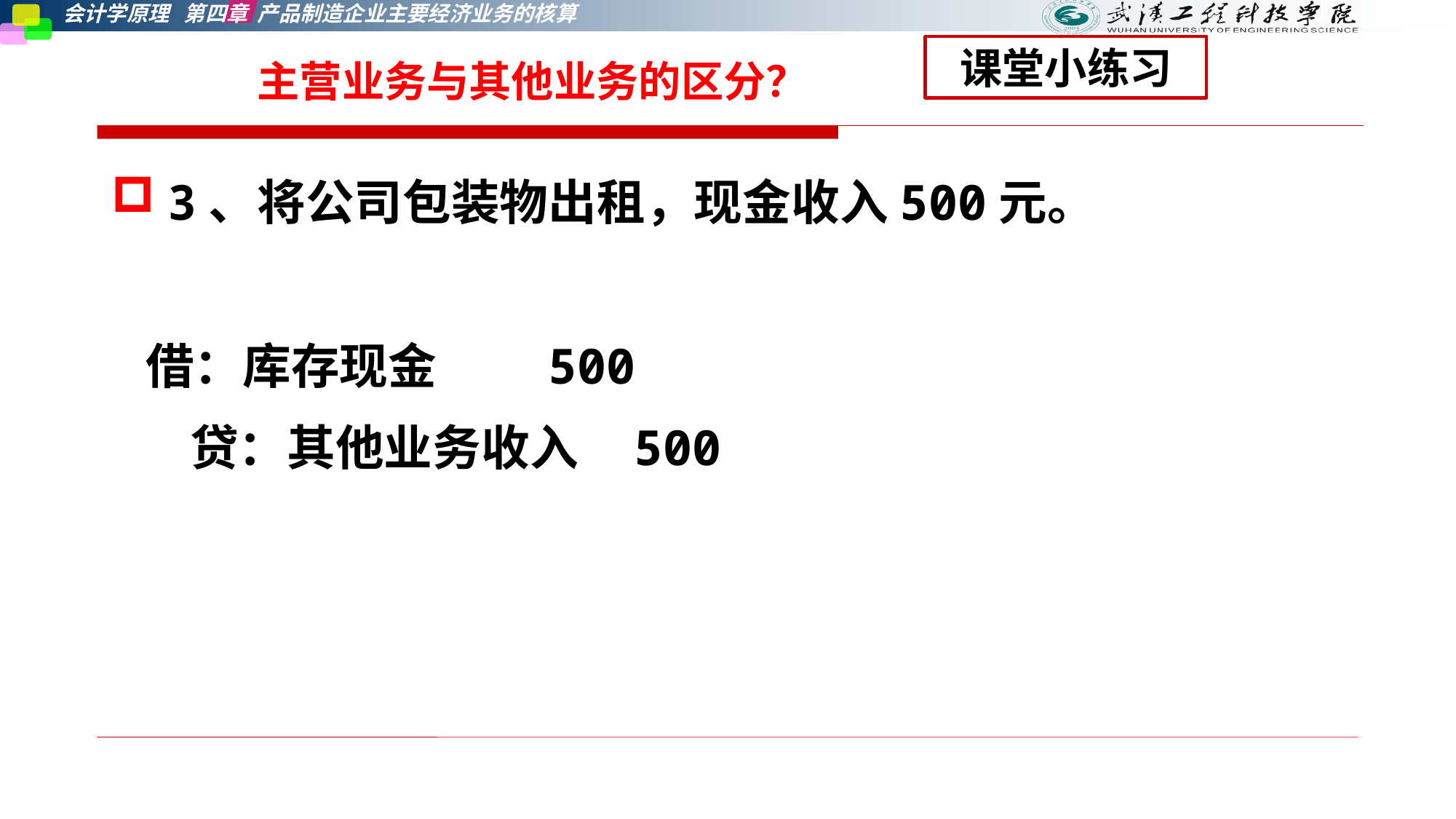

课堂小练习
# 主营业务与其他业务的区分？
3、将公司包装物出租，现金收入500元。

  借：库存现金         500
      贷：其他业务收入    500